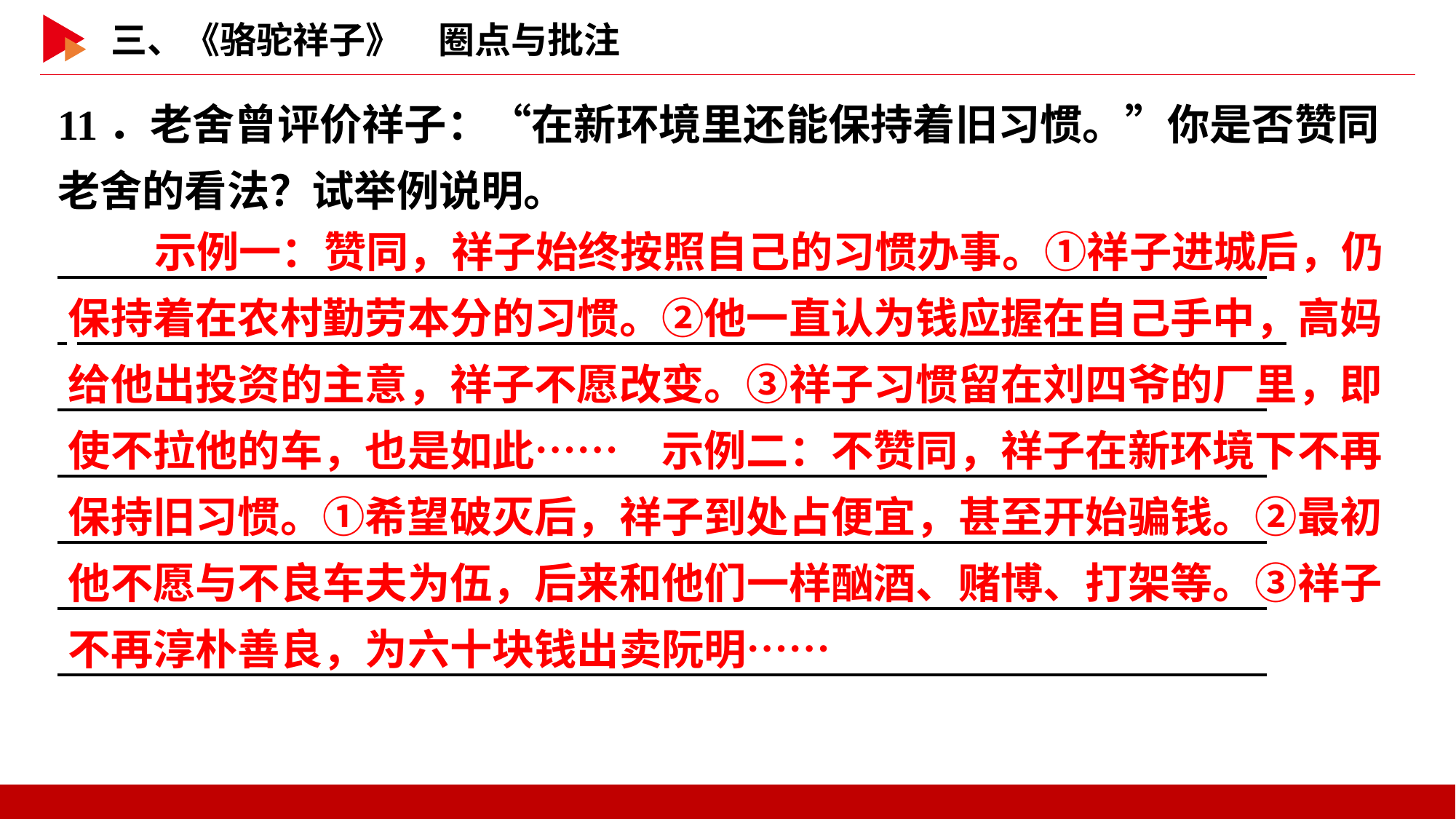

11．老舍曾评价祥子：“在新环境里还能保持着旧习惯。”你是否赞同老舍的看法？试举例说明。

示例一：赞同，祥子始终按照自己的习惯办事。①祥子进城后，仍保持着在农村勤劳本分的习惯。②他一直认为钱应握在自己手中，高妈给他出投资的主意，祥子不愿改变。③祥子习惯留在刘四爷的厂里，即使不拉他的车，也是如此……　示例二：不赞同，祥子在新环境下不再保持旧习惯。①希望破灭后，祥子到处占便宜，甚至开始骗钱。②最初他不愿与不良车夫为伍，后来和他们一样酗酒、赌博、打架等。③祥子不再淳朴善良，为六十块钱出卖阮明……